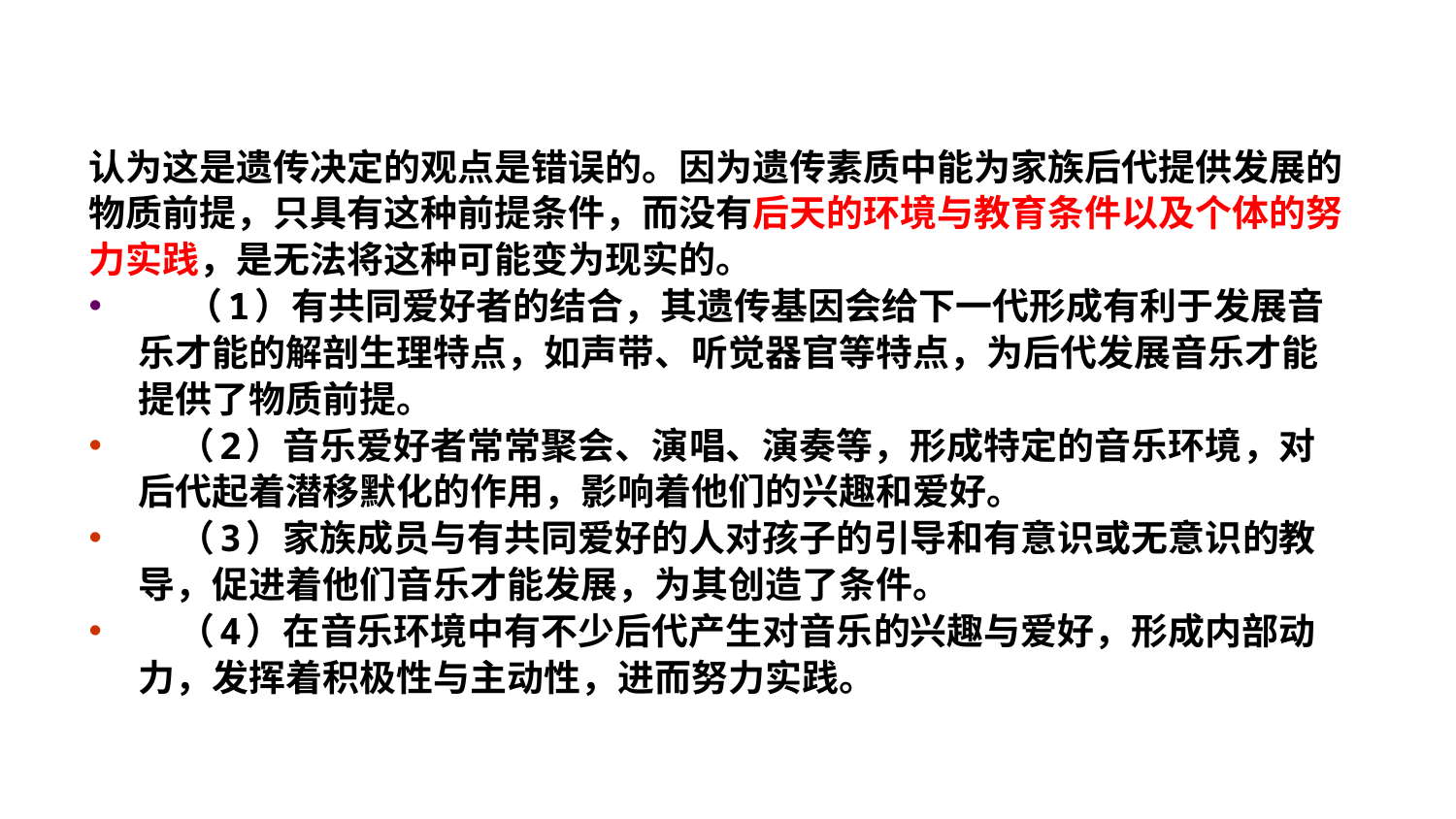

认为这是遗传决定的观点是错误的。因为遗传素质中能为家族后代提供发展的物质前提，只具有这种前提条件，而没有后天的环境与教育条件以及个体的努力实践，是无法将这种可能变为现实的。
     （1）有共同爱好者的结合，其遗传基因会给下一代形成有利于发展音乐才能的解剖生理特点，如声带、听觉器官等特点，为后代发展音乐才能提供了物质前提。
    （2）音乐爱好者常常聚会、演唱、演奏等，形成特定的音乐环境，对后代起着潜移默化的作用，影响着他们的兴趣和爱好。
    （3）家族成员与有共同爱好的人对孩子的引导和有意识或无意识的教导，促进着他们音乐才能发展，为其创造了条件。
    （4）在音乐环境中有不少后代产生对音乐的兴趣与爱好，形成内部动力，发挥着积极性与主动性，进而努力实践。